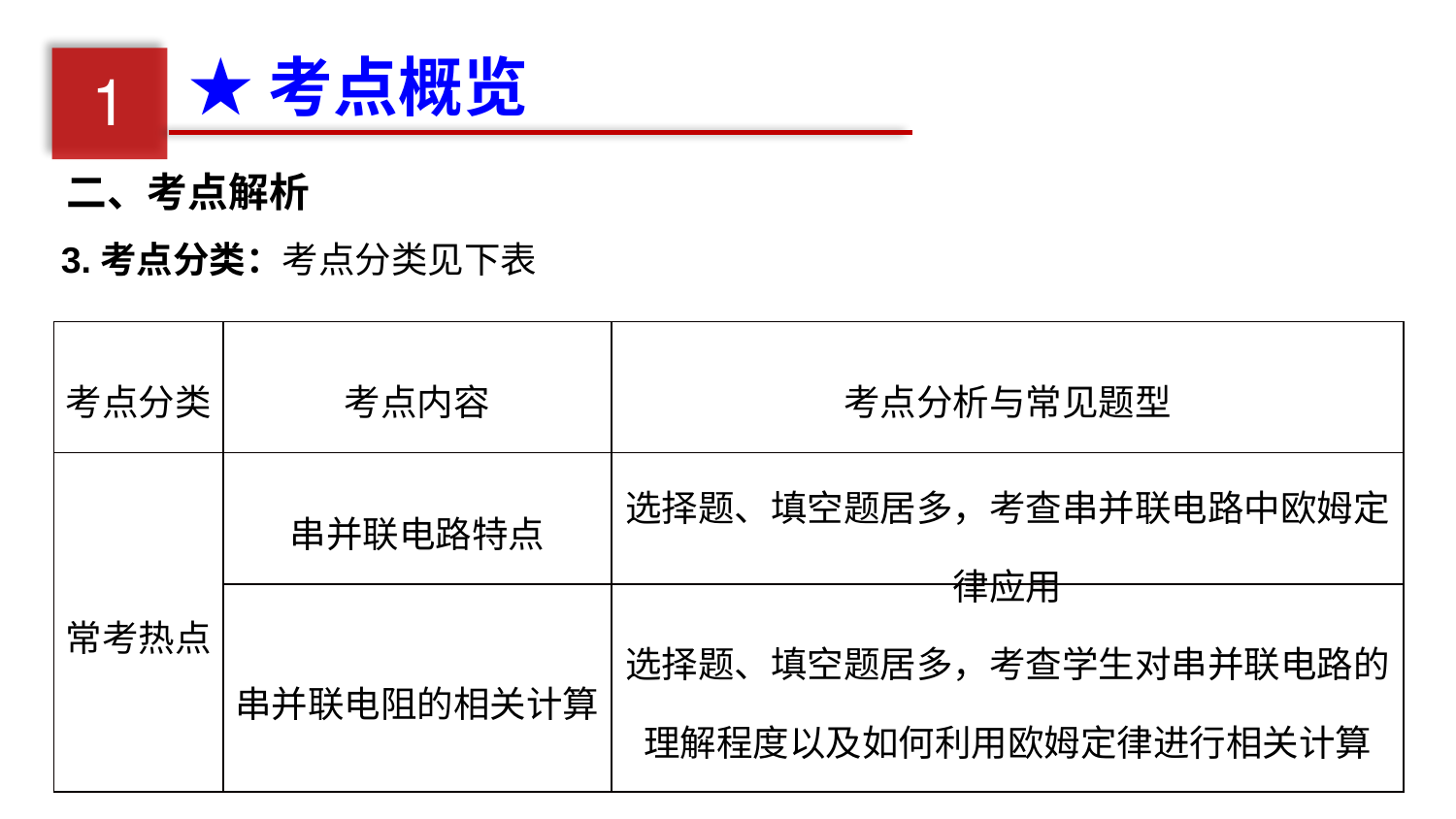

★考点概览

1
二、考点解析
3.考点分类：考点分类见下表
| 考点分类 | 考点内容 | 考点分析与常见题型 |
| --- | --- | --- |
| 常考热点 | 串并联电路特点 | 选择题、填空题居多，考查串并联电路中欧姆定律应用 |
|  | 串并联电阻的相关计算 | 选择题、填空题居多，考查学生对串并联电路的理解程度以及如何利用欧姆定律进行相关计算 |